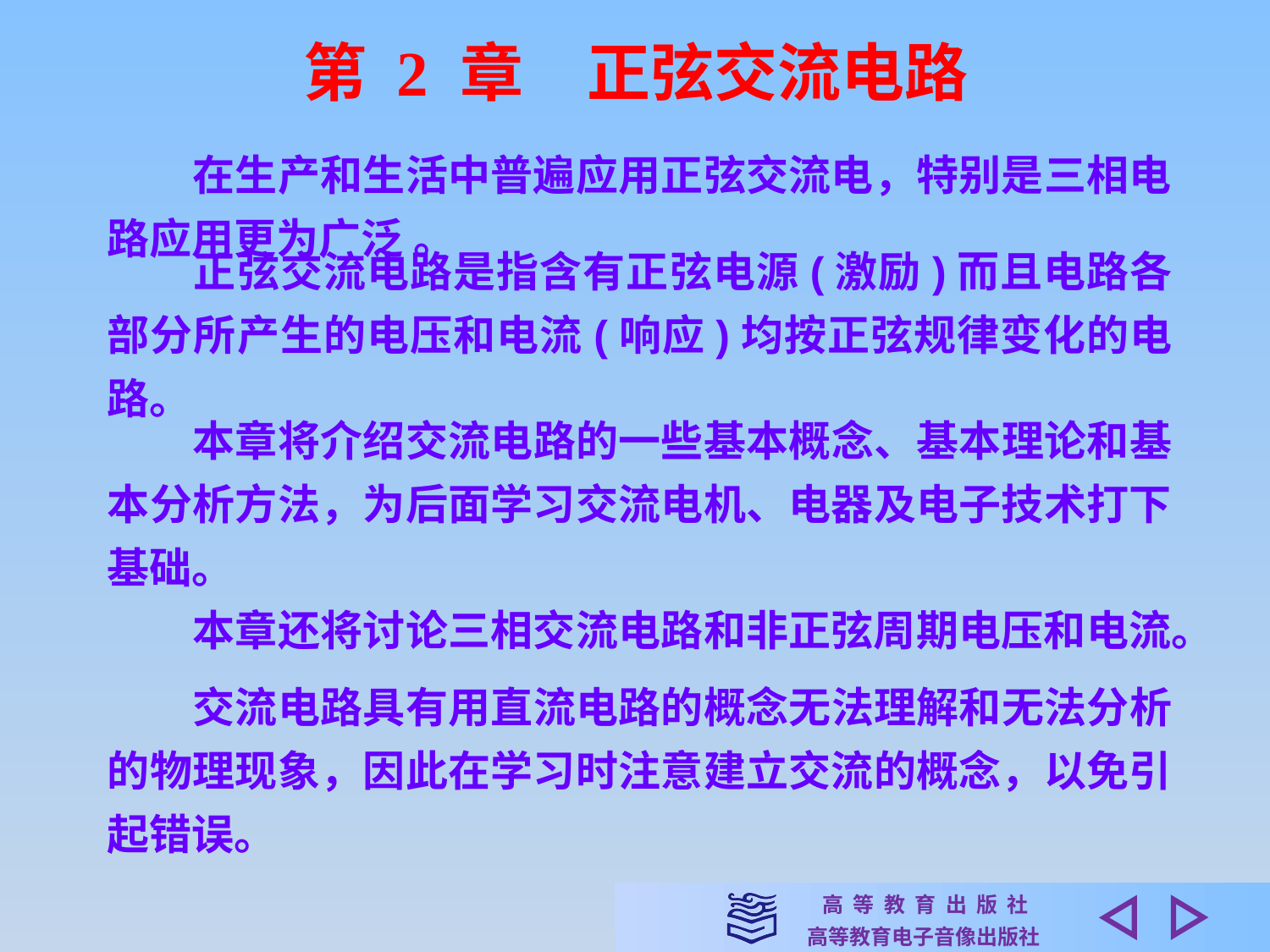

第 2 章　正弦交流电路
　　在生产和生活中普遍应用正弦交流电，特别是三相电路应用更为广泛 。
　　正弦交流电路是指含有正弦电源(激励)而且电路各部分所产生的电压和电流(响应)均按正弦规律变化的电路。
　　本章将介绍交流电路的一些基本概念、基本理论和基本分析方法，为后面学习交流电机、电器及电子技术打下基础。
　　本章还将讨论三相交流电路和非正弦周期电压和电流。
　　交流电路具有用直流电路的概念无法理解和无法分析的物理现象，因此在学习时注意建立交流的概念，以免引起错误。